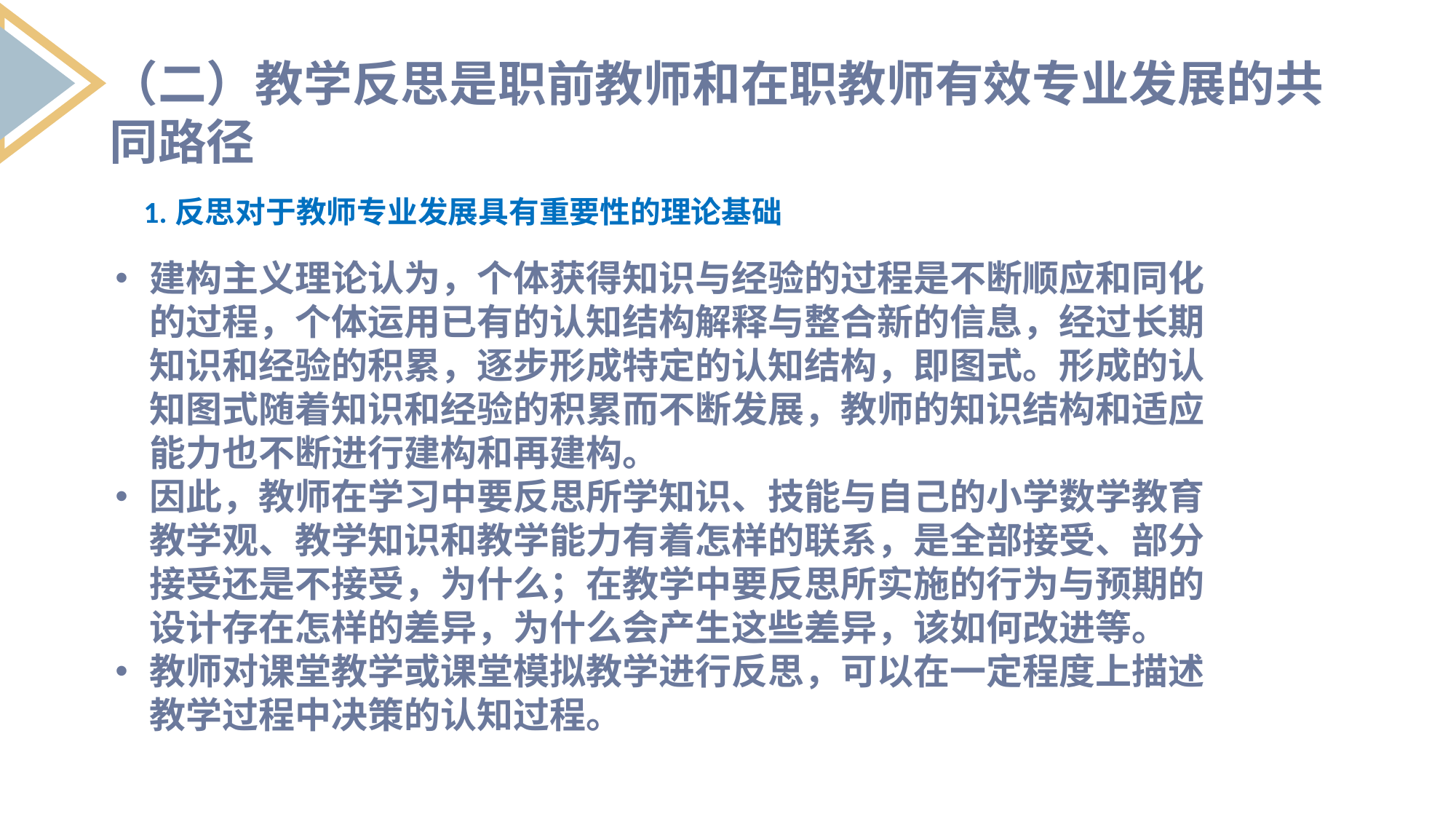

（二）教学反思是职前教师和在职教师有效专业发展的共同路径
1.反思对于教师专业发展具有重要性的理论基础
建构主义理论认为，个体获得知识与经验的过程是不断顺应和同化的过程，个体运用已有的认知结构解释与整合新的信息，经过长期知识和经验的积累，逐步形成特定的认知结构，即图式。形成的认知图式随着知识和经验的积累而不断发展，教师的知识结构和适应能力也不断进行建构和再建构。
因此，教师在学习中要反思所学知识、技能与自己的小学数学教育教学观、教学知识和教学能力有着怎样的联系，是全部接受、部分接受还是不接受，为什么；在教学中要反思所实施的行为与预期的设计存在怎样的差异，为什么会产生这些差异，该如何改进等。
教师对课堂教学或课堂模拟教学进行反思，可以在一定程度上描述教学过程中决策的认知过程。